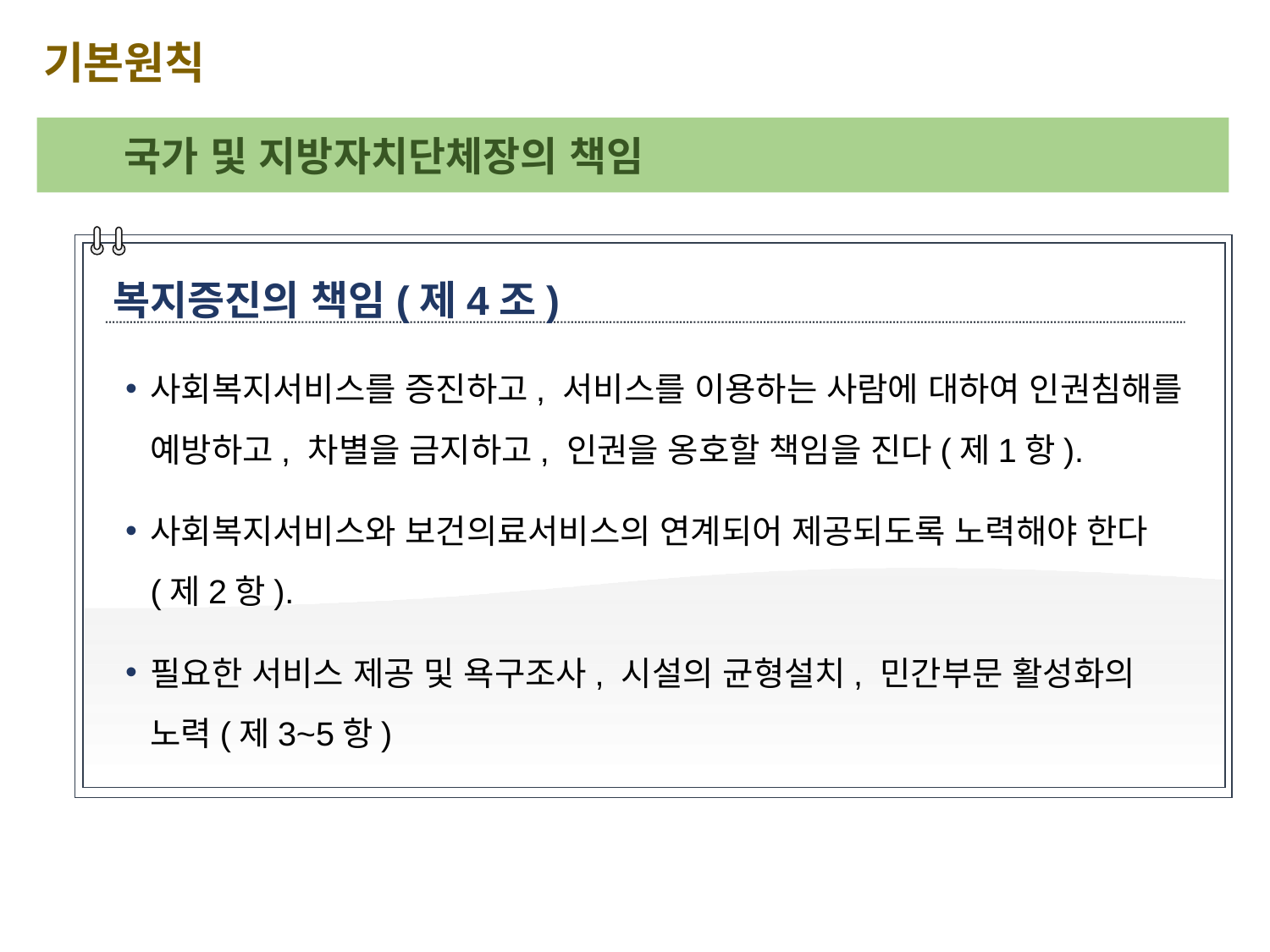

기본원칙
국가 및 지방자치단체장의 책임

복지증진의 책임(제4조)

사회복지서비스를 증진하고, 서비스를 이용하는 사람에 대하여 인권침해를 예방하고, 차별을 금지하고, 인권을 옹호할 책임을 진다(제1항).
사회복지서비스와 보건의료서비스의 연계되어 제공되도록 노력해야 한다(제2항).
필요한 서비스 제공 및 욕구조사, 시설의 균형설치, 민간부문 활성화의 노력(제3~5항)